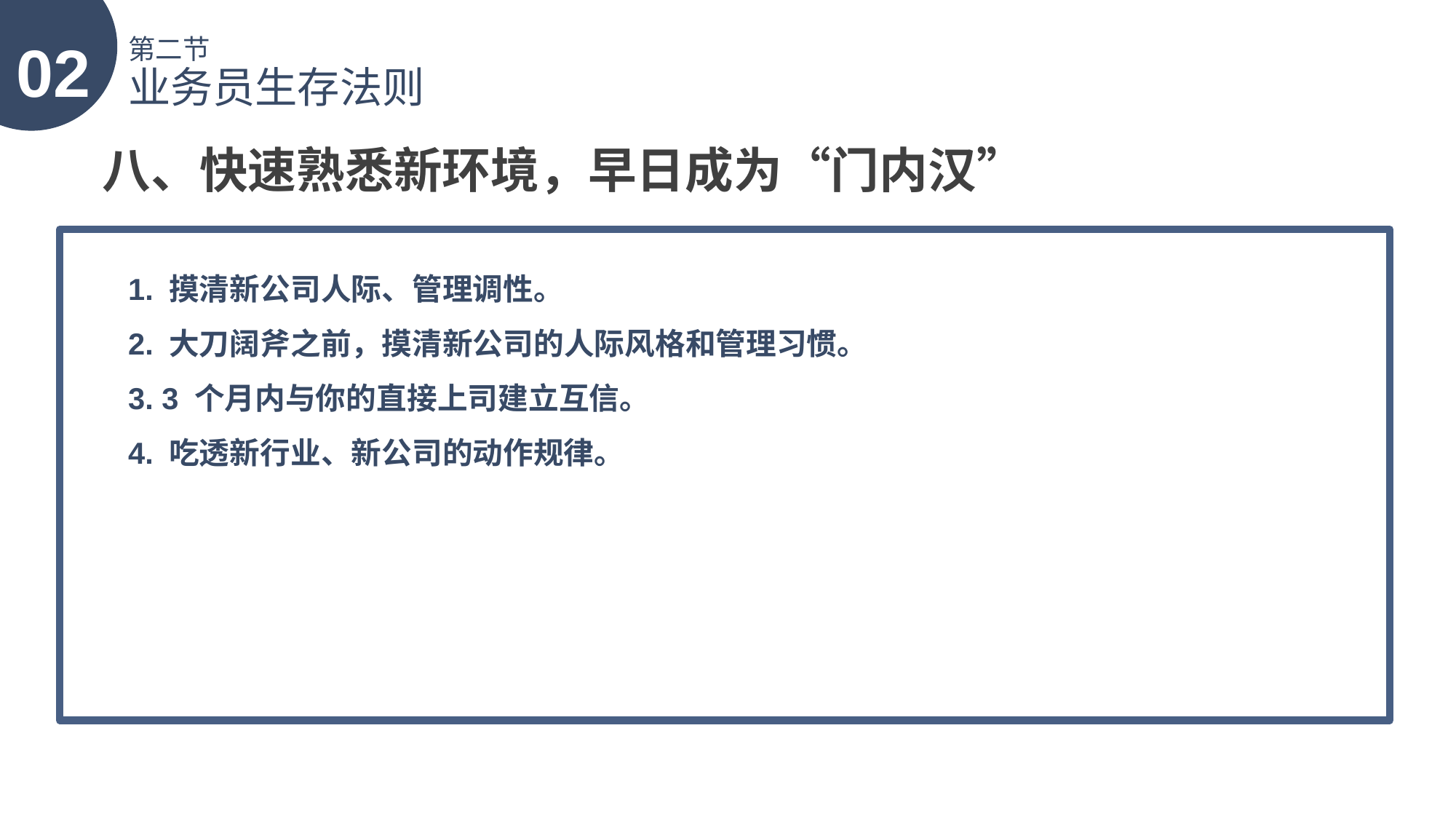

02
第二节
业务员生存法则
八、快速熟悉新环境，早日成为“门内汉”

1. 摸清新公司人际、管理调性。
2. 大刀阔斧之前，摸清新公司的人际风格和管理习惯。
3. 3 个月内与你的直接上司建立互信。
4. 吃透新行业、新公司的动作规律。